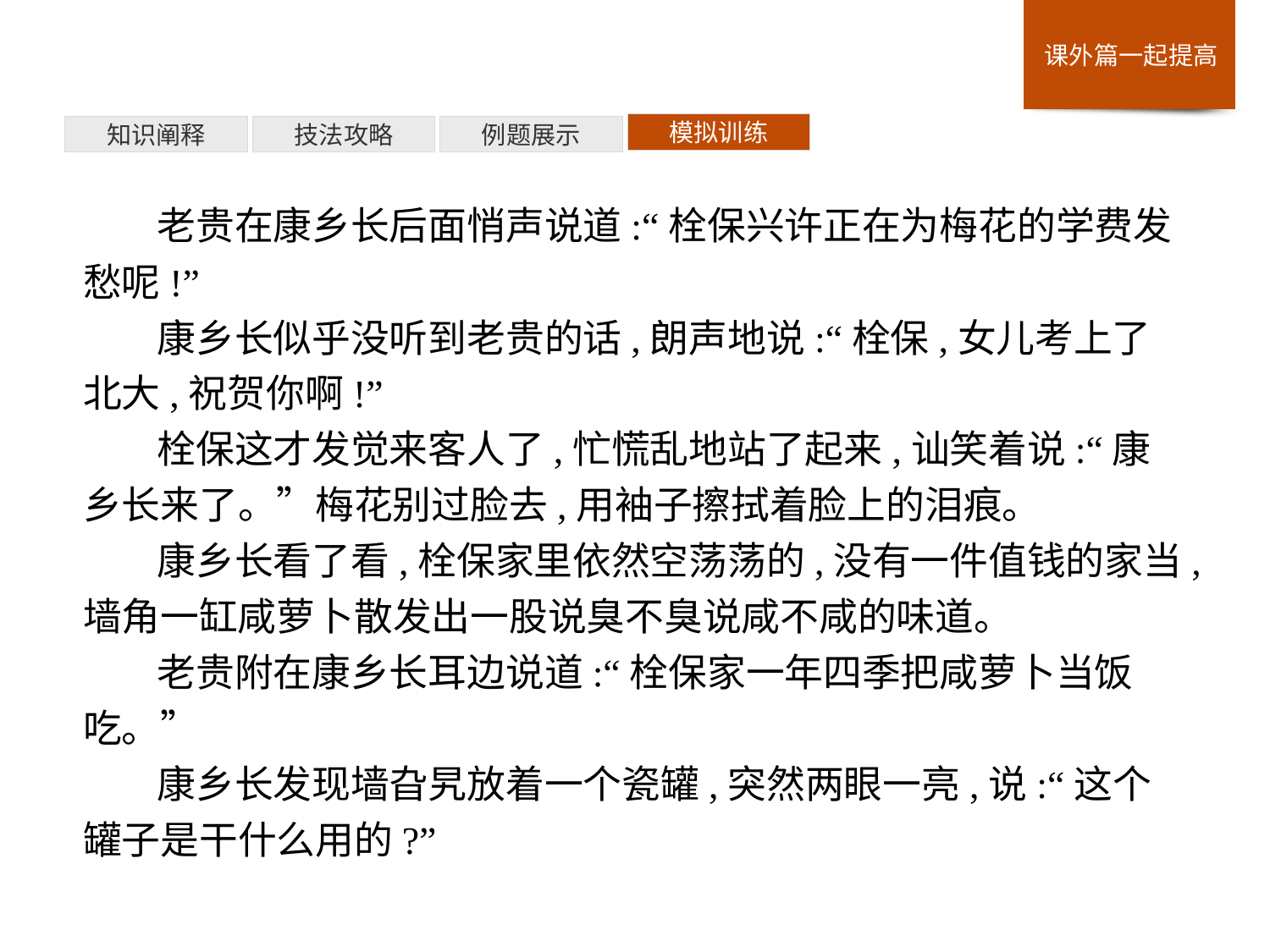

模拟训练
例题展示
技法攻略
知识阐释
老贵在康乡长后面悄声说道:“栓保兴许正在为梅花的学费发愁呢!”
康乡长似乎没听到老贵的话,朗声地说:“栓保,女儿考上了北大,祝贺你啊!”
栓保这才发觉来客人了,忙慌乱地站了起来,讪笑着说:“康乡长来了。”梅花别过脸去,用袖子擦拭着脸上的泪痕。
康乡长看了看,栓保家里依然空荡荡的,没有一件值钱的家当,墙角一缸咸萝卜散发出一股说臭不臭说咸不咸的味道。
老贵附在康乡长耳边说道:“栓保家一年四季把咸萝卜当饭吃。”
康乡长发现墙旮旯放着一个瓷罐,突然两眼一亮,说:“这个罐子是干什么用的?”